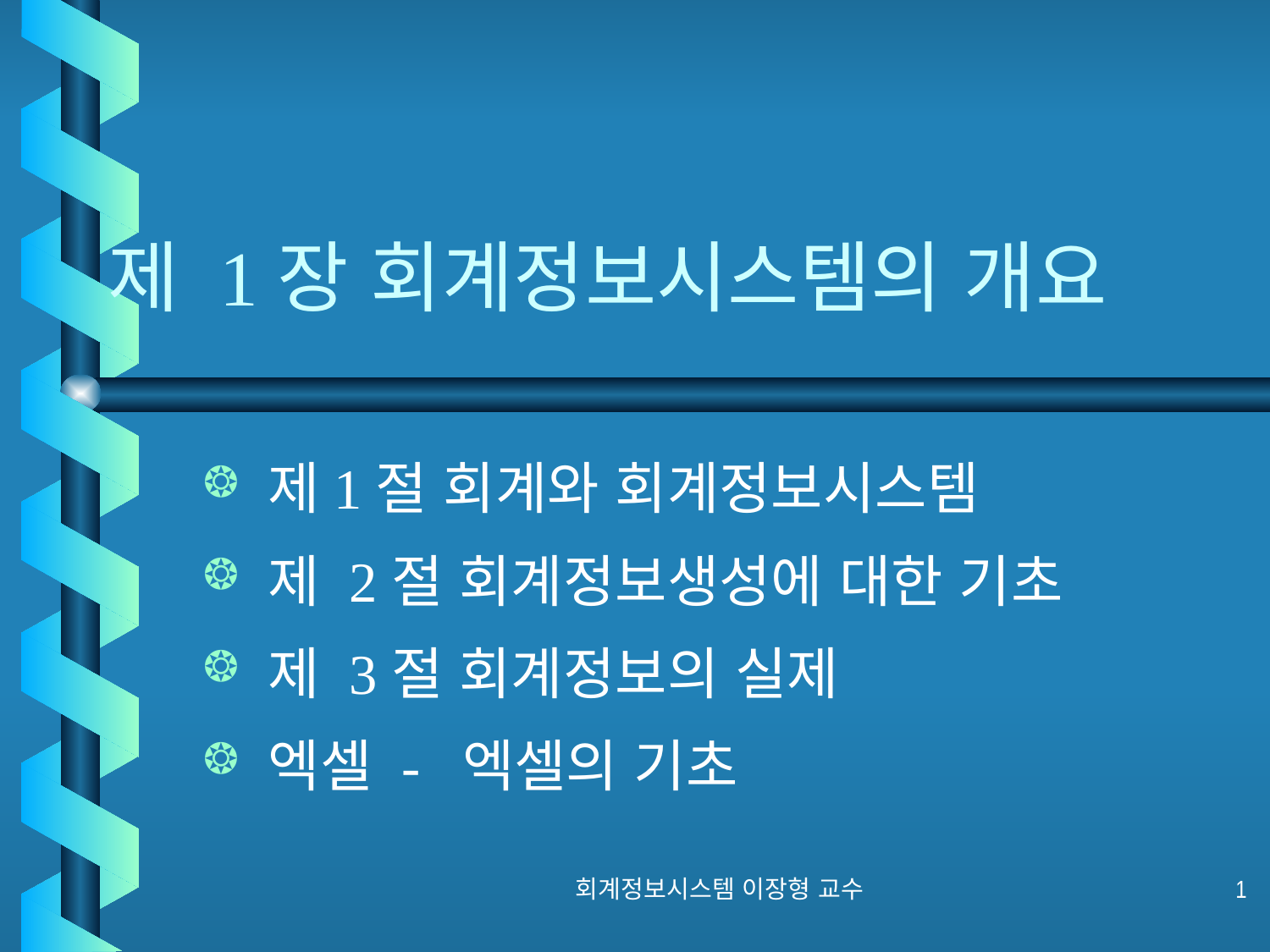

# 제 1장 회계정보시스템의 개요
 제1절 회계와 회계정보시스템
 제 2절 회계정보생성에 대한 기초
 제 3절 회계정보의 실제
 엑셀 -  엑셀의 기초
회계정보시스템 이장형 교수
1